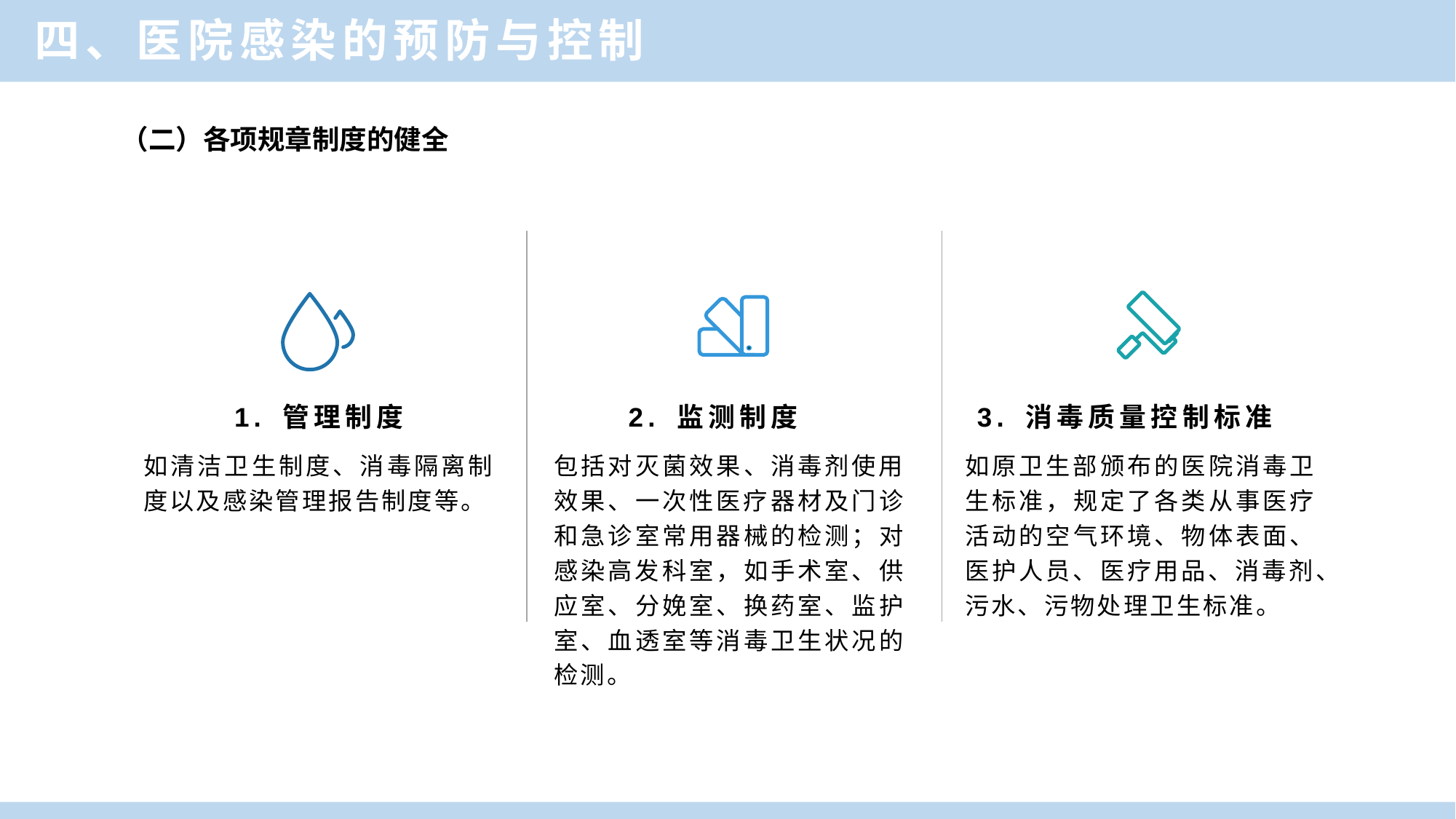

四、医院感染的预防与控制
（二）各项规章制度的健全

1. 管理制度
2. 监测制度
3. 消毒质量控制标准
如清洁卫生制度、消毒隔离制度以及感染管理报告制度等。
包括对灭菌效果、消毒剂使用效果、一次性医疗器材及门诊和急诊室常用器械的检测；对感染高发科室，如手术室、供应室、分娩室、换药室、监护室、血透室等消毒卫生状况的检测。
如原卫生部颁布的医院消毒卫生标准，规定了各类从事医疗活动的空气环境、物体表面、医护人员、医疗用品、消毒剂、污水、污物处理卫生标准。